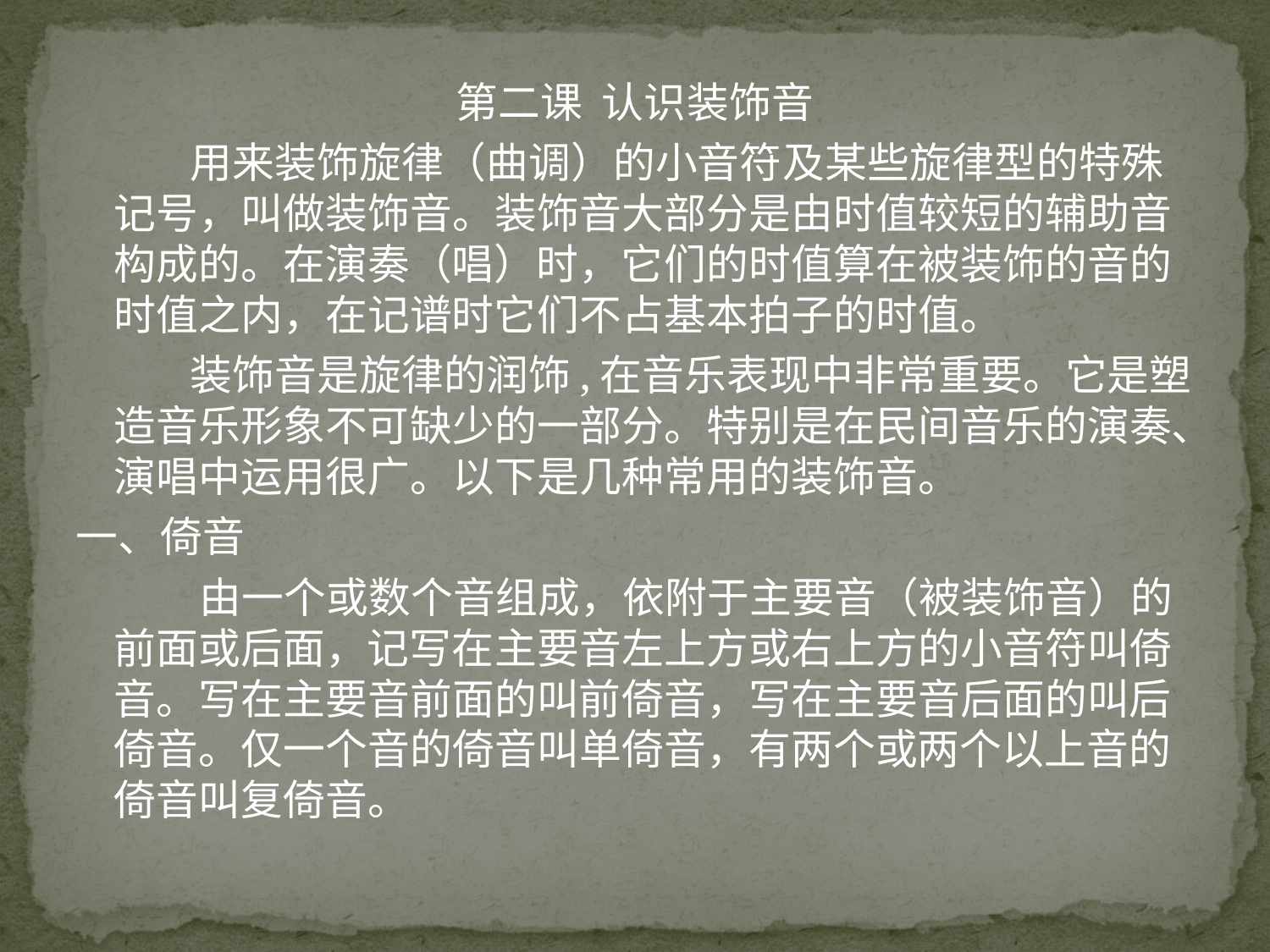

第二课  认识装饰音
           用来装饰旋律（曲调）的小音符及某些旋律型的特殊记号，叫做装饰音。装饰音大部分是由时值较短的辅助音构成的。在演奏（唱）时，它们的时值算在被装饰的音的时值之内，在记谱时它们不占基本拍子的时值。
           装饰音是旋律的润饰,在音乐表现中非常重要。它是塑造音乐形象不可缺少的一部分。特别是在民间音乐的演奏、演唱中运用很广。以下是几种常用的装饰音。
一、倚音
            由一个或数个音组成，依附于主要音（被装饰音）的前面或后面，记写在主要音左上方或右上方的小音符叫倚音。写在主要音前面的叫前倚音，写在主要音后面的叫后倚音。仅一个音的倚音叫单倚音，有两个或两个以上音的倚音叫复倚音。